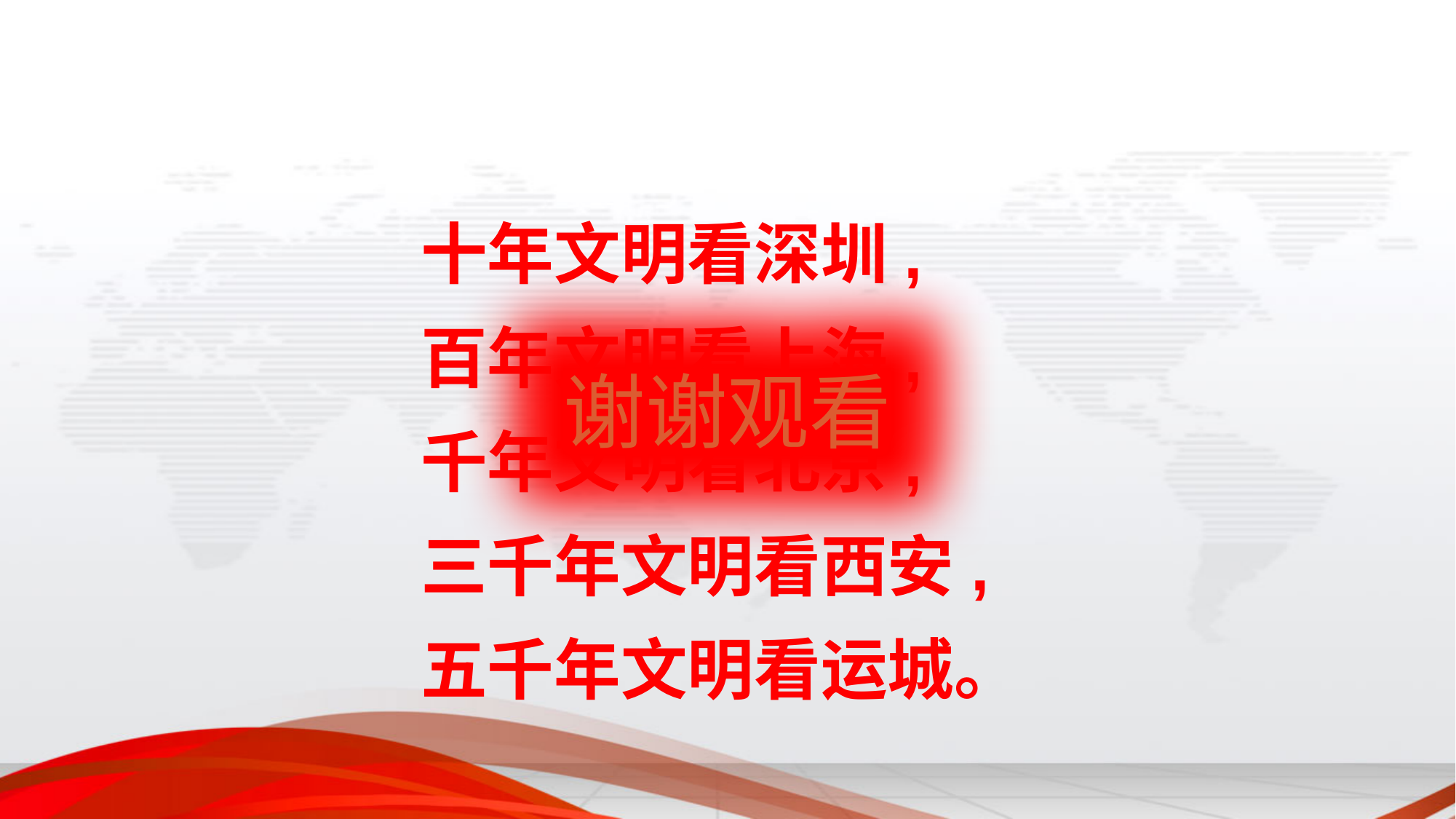

十年文明看深圳,
百年文明看上海,
千年文明看北京,
三千年文明看西安,
五千年文明看运城。
谢谢观看